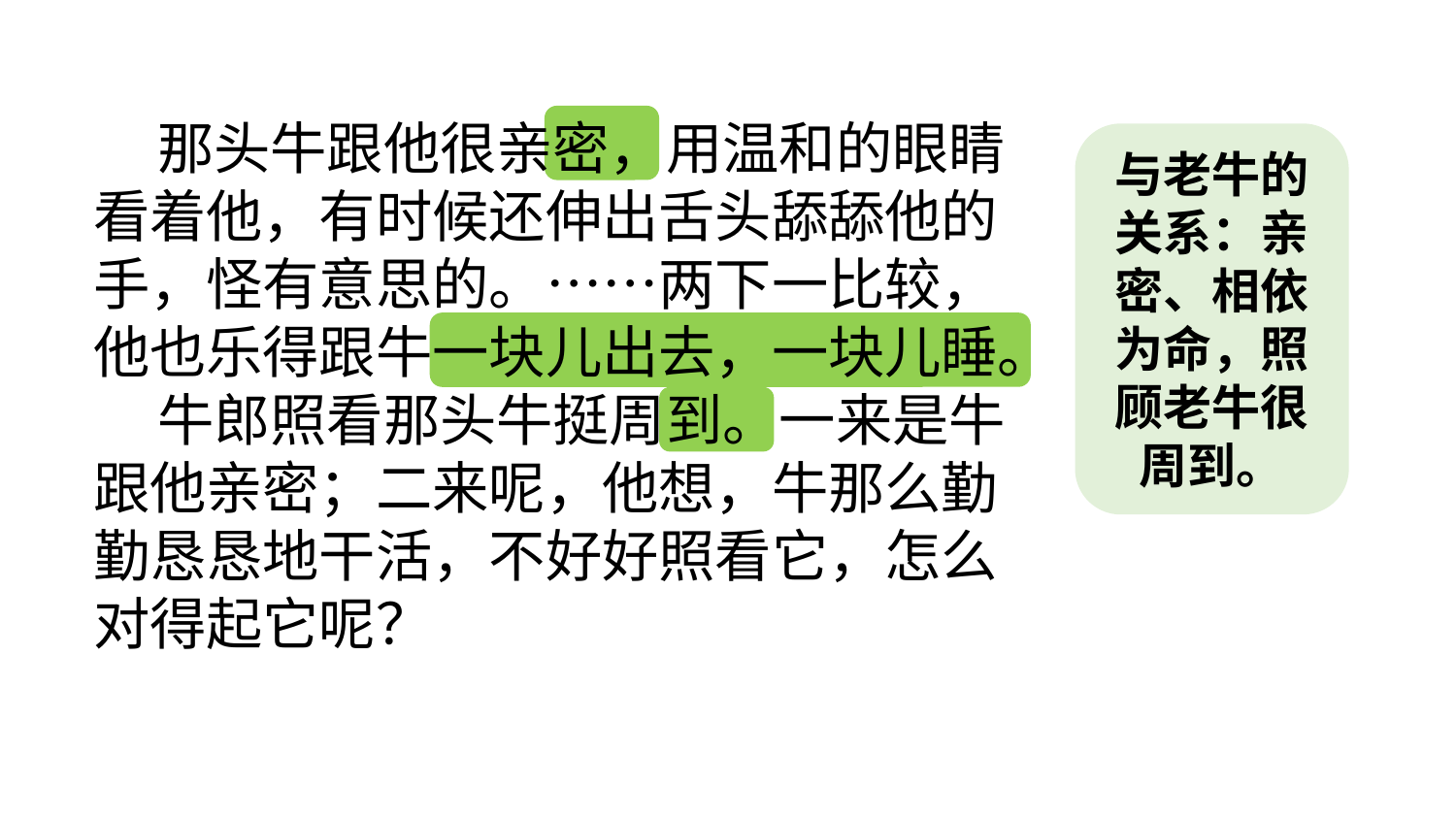

那头牛跟他很亲密，用温和的眼睛看着他，有时候还伸出舌头舔舔他的手，怪有意思的。……两下一比较，他也乐得跟牛一块儿出去，一块儿睡。
    牛郎照看那头牛挺周到。一来是牛跟他亲密；二来呢，他想，牛那么勤勤恳恳地干活，不好好照看它，怎么对得起它呢？

与老牛的关系：亲密、相依为命，照顾老牛很周到。